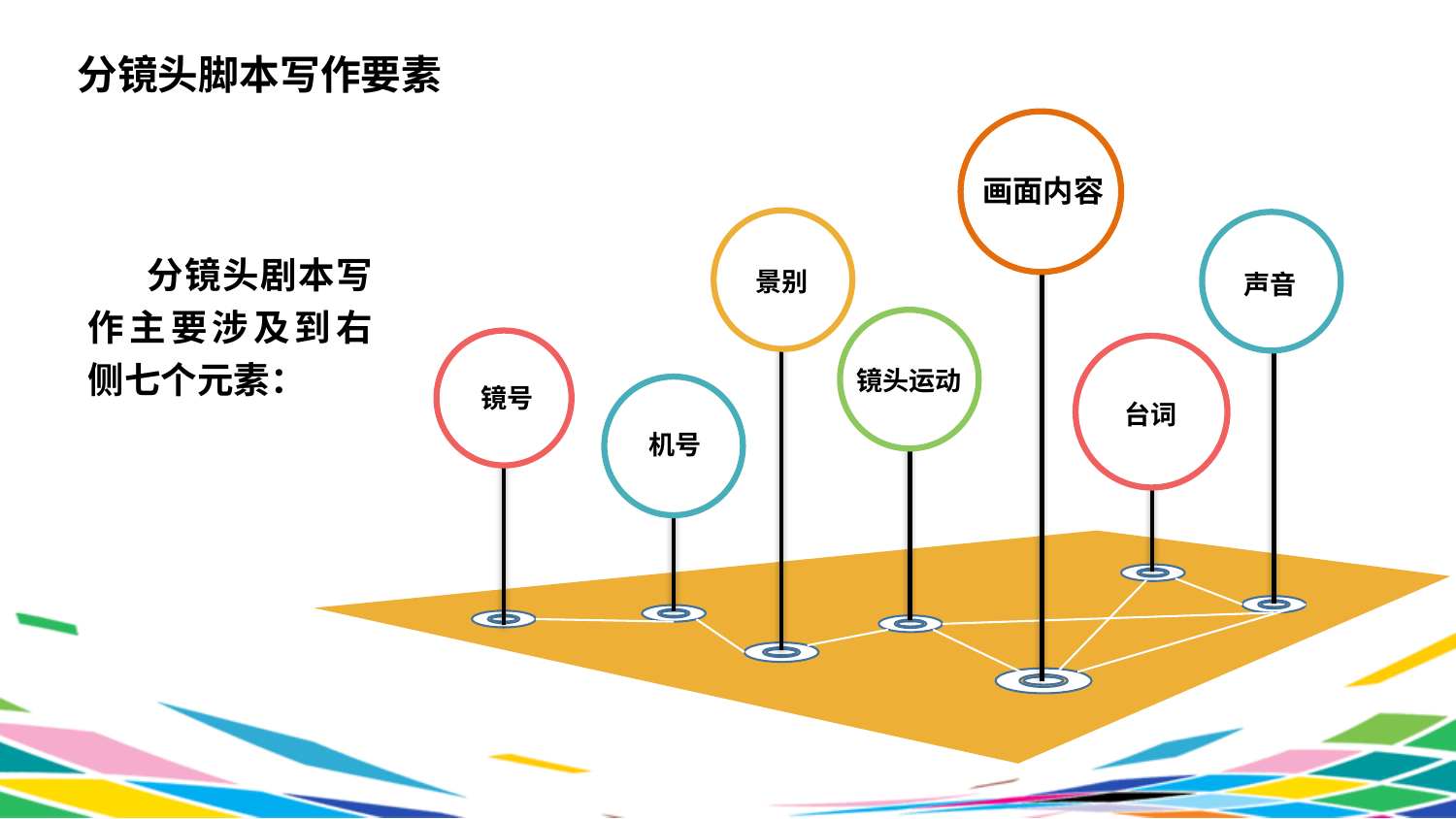

分镜头脚本写作要素

画面内容

     分镜头剧本写作主要涉及到右侧七个元素：
景别
声音

镜头运动
镜号

台词
机号